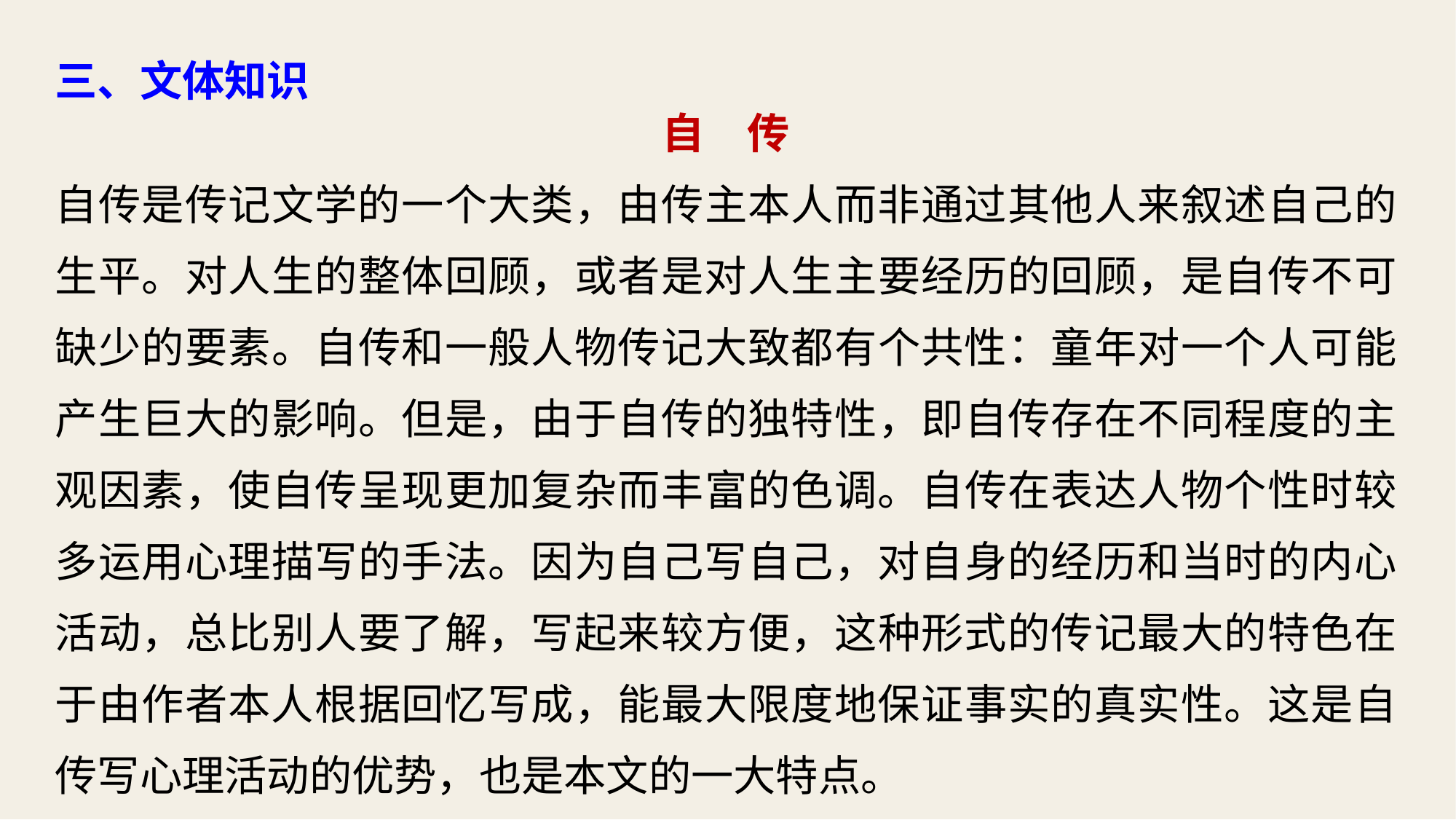

三、文体知识
自　传
自传是传记文学的一个大类，由传主本人而非通过其他人来叙述自己的生平。对人生的整体回顾，或者是对人生主要经历的回顾，是自传不可缺少的要素。自传和一般人物传记大致都有个共性：童年对一个人可能产生巨大的影响。但是，由于自传的独特性，即自传存在不同程度的主观因素，使自传呈现更加复杂而丰富的色调。自传在表达人物个性时较多运用心理描写的手法。因为自己写自己，对自身的经历和当时的内心活动，总比别人要了解，写起来较方便，这种形式的传记最大的特色在于由作者本人根据回忆写成，能最大限度地保证事实的真实性。这是自传写心理活动的优势，也是本文的一大特点。